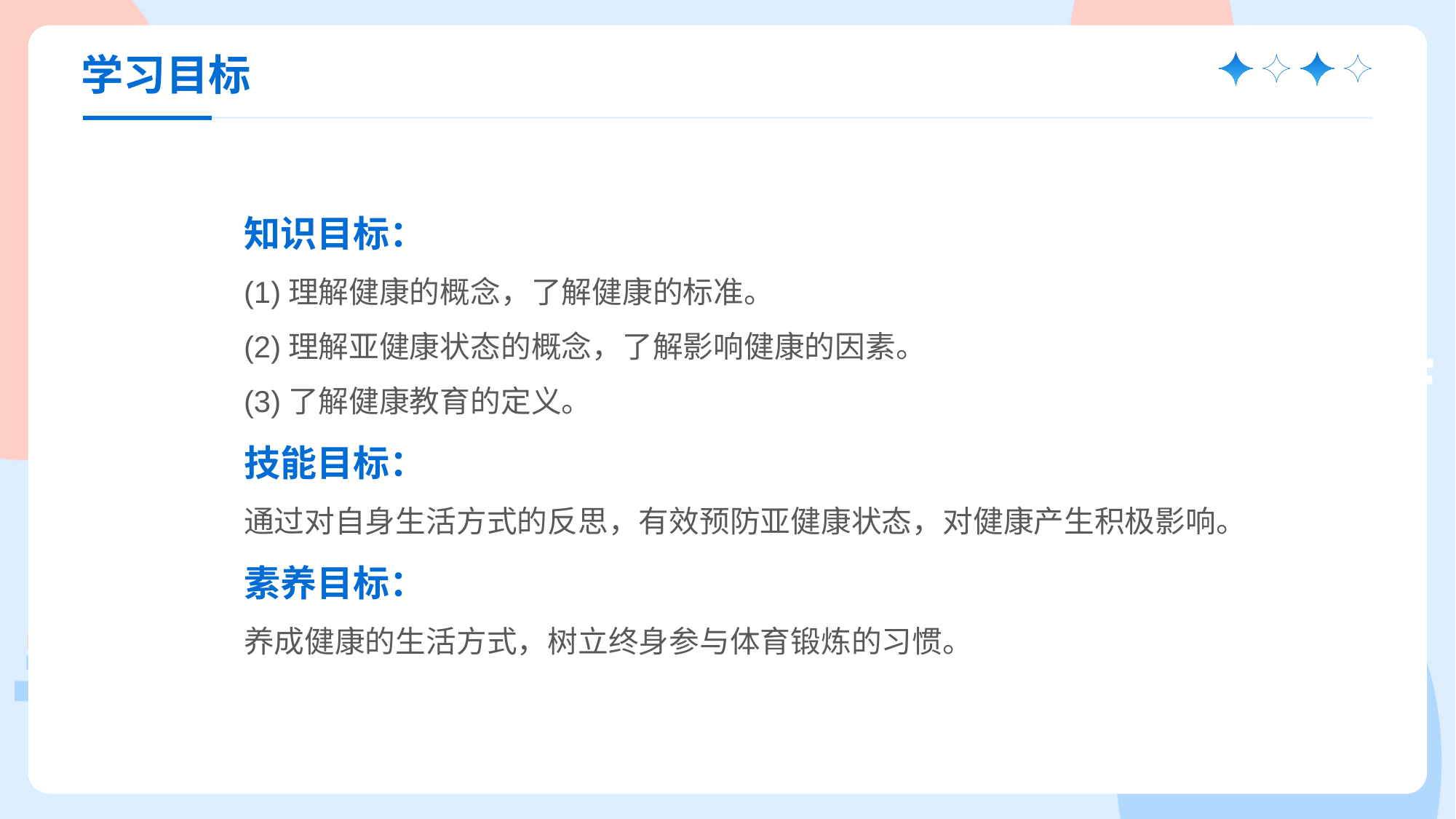

学习目标
知识目标：
(1)理解健康的概念，了解健康的标准。
(2)理解亚健康状态的概念，了解影响健康的因素。
(3)了解健康教育的定义。
技能目标：
通过对自身生活方式的反思，有效预防亚健康状态，对健康产生积极影响。
素养目标：
养成健康的生活方式，树立终身参与体育锻炼的习惯。